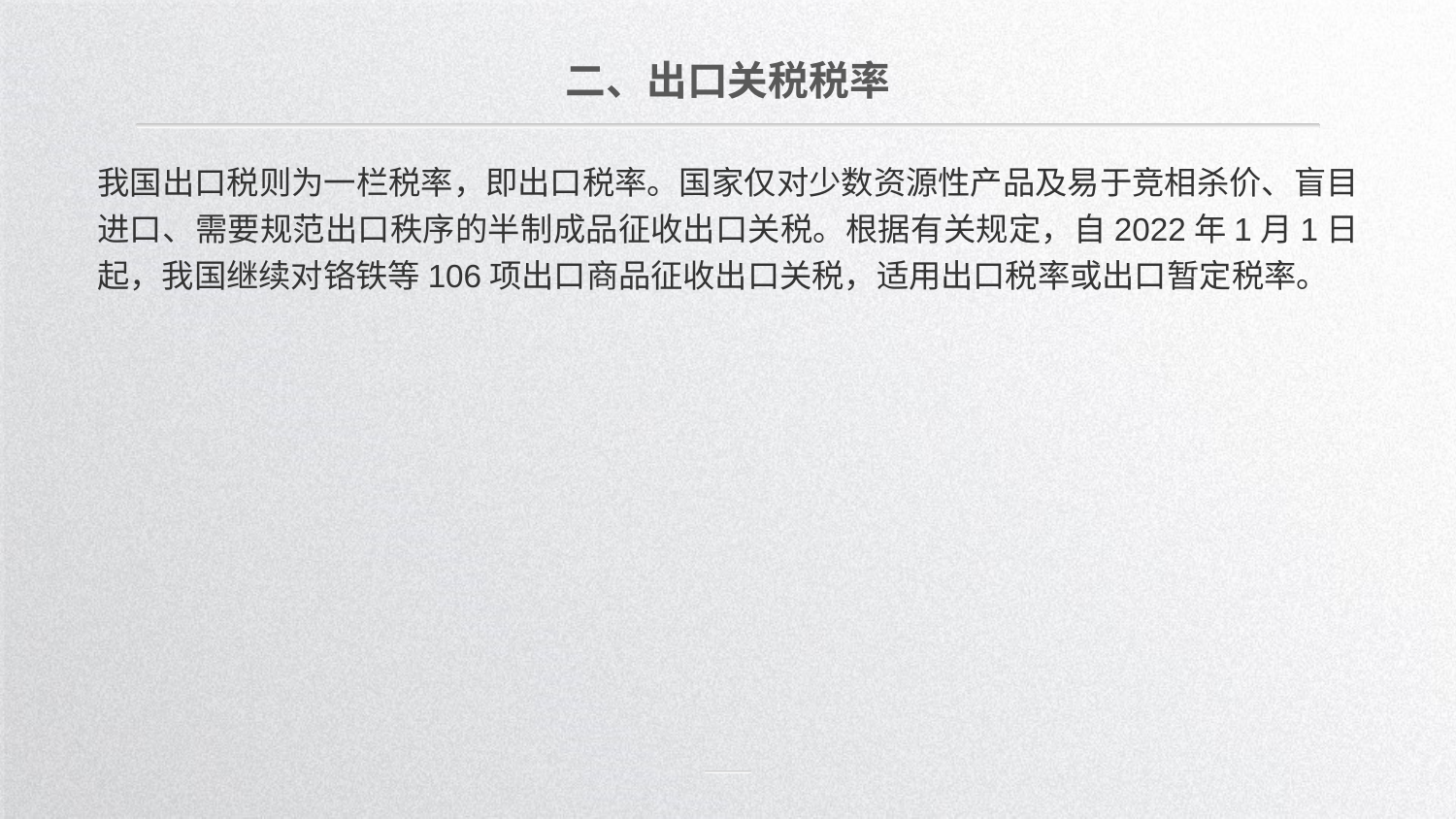

二、出口关税税率
我国出口税则为一栏税率，即出口税率。国家仅对少数资源性产品及易于竞相杀价、盲目进口、需要规范出口秩序的半制成品征收出口关税。根据有关规定，自2022年1月1日起，我国继续对铬铁等106项出口商品征收出口关税，适用出口税率或出口暂定税率。